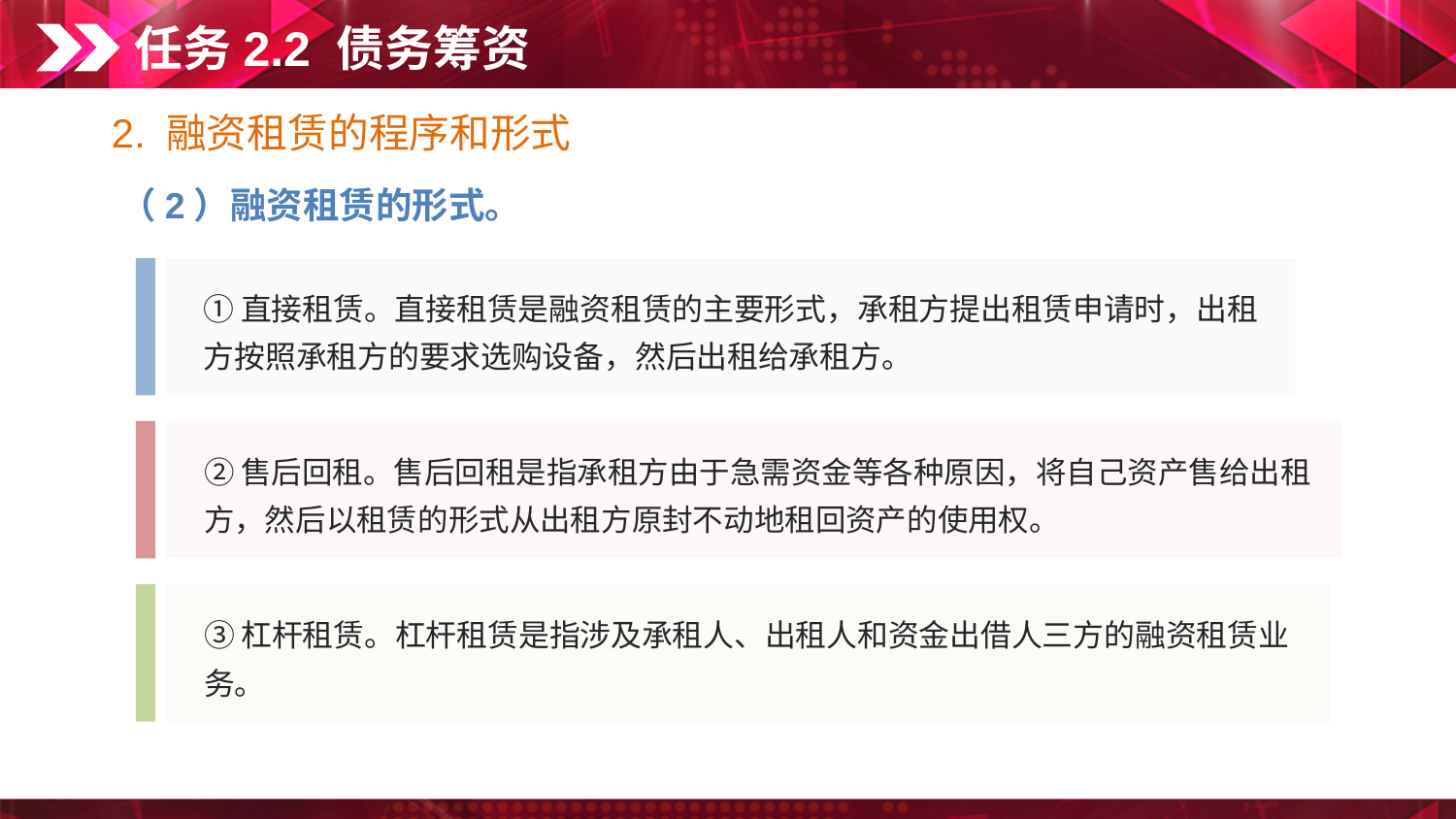

任务2.2 债务筹资

2. 融资租赁的程序和形式
（2）融资租赁的形式。
①直接租赁。直接租赁是融资租赁的主要形式，承租方提出租赁申请时，出租方按照承租方的要求选购设备，然后出租给承租方。

②售后回租。售后回租是指承租方由于急需资金等各种原因，将自己资产售给出租
方，然后以租赁的形式从出租方原封不动地租回资产的使用权。

③杠杆租赁。杠杆租赁是指涉及承租人、出租人和资金出借人三方的融资租赁业务。